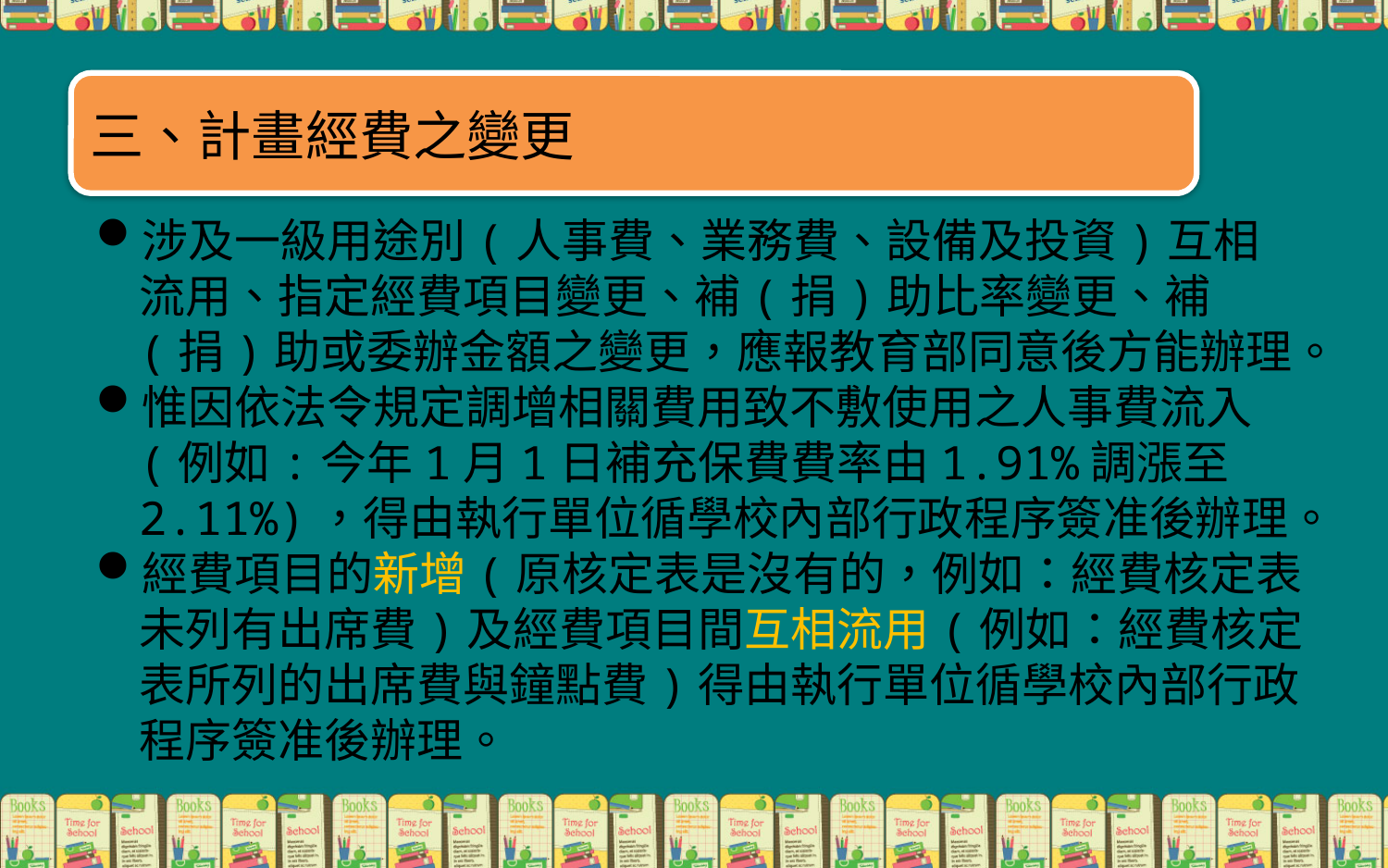

三、計畫經費之變更
涉及一級用途別(人事費、業務費、設備及投資)互相流用、指定經費項目變更、補(捐)助比率變更、補(捐)助或委辦金額之變更，應報教育部同意後方能辦理。
惟因依法令規定調增相關費用致不敷使用之人事費流入(例如:今年1月1日補充保費費率由1.91%調漲至2.11%)，得由執行單位循學校內部行政程序簽准後辦理。
經費項目的新增(原核定表是沒有的，例如：經費核定表未列有出席費)及經費項目間互相流用(例如：經費核定表所列的出席費與鐘點費)得由執行單位循學校內部行政程序簽准後辦理。